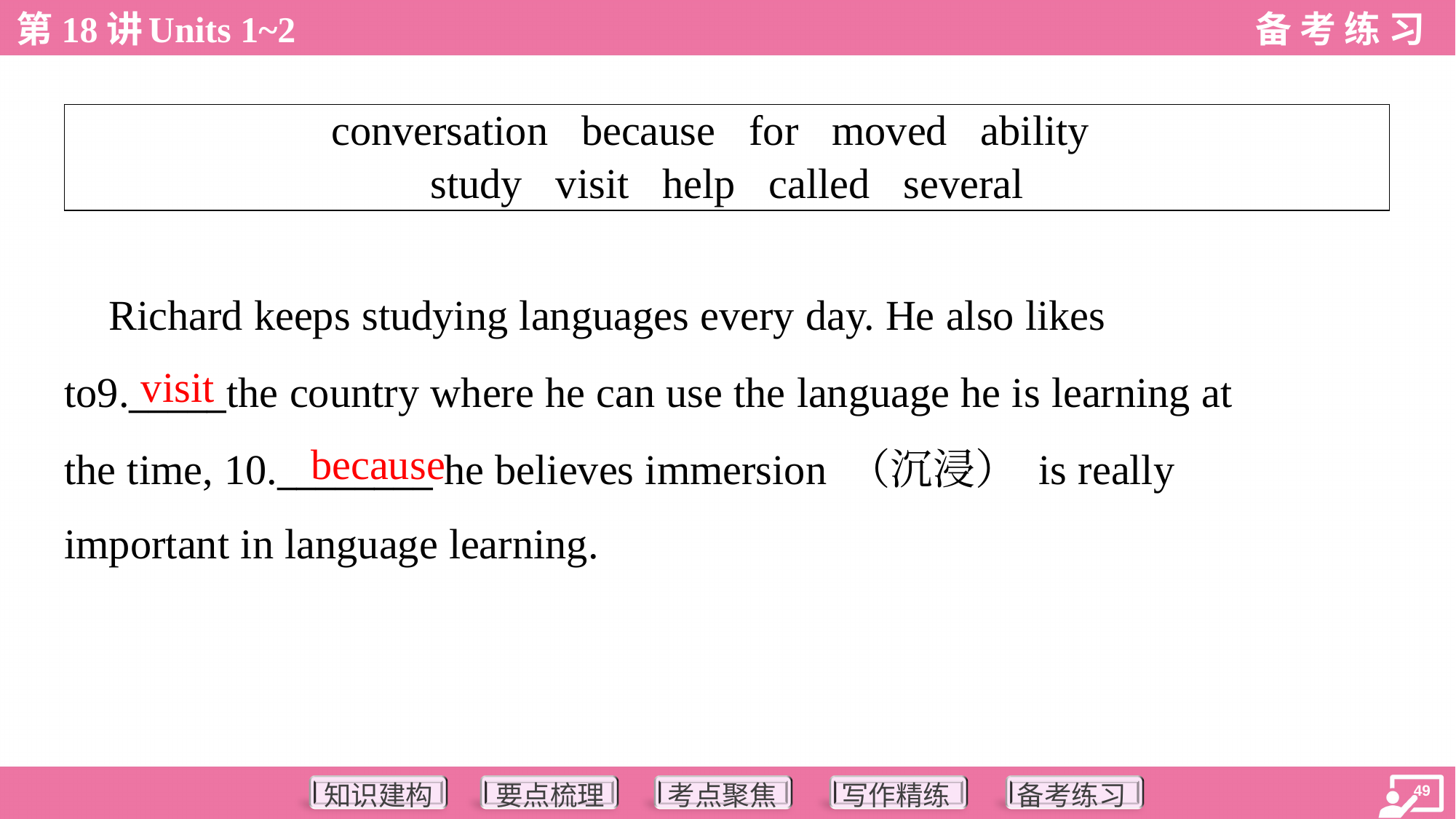

| conversation because for moved ability study visit help called several |
| --- |
    Richard keeps studying languages every day. He also likes
to9._____the country where he can use the language he is learning at
the time, 10.________ he believes immersion （沉浸） is really
important in language learning.
visit
because